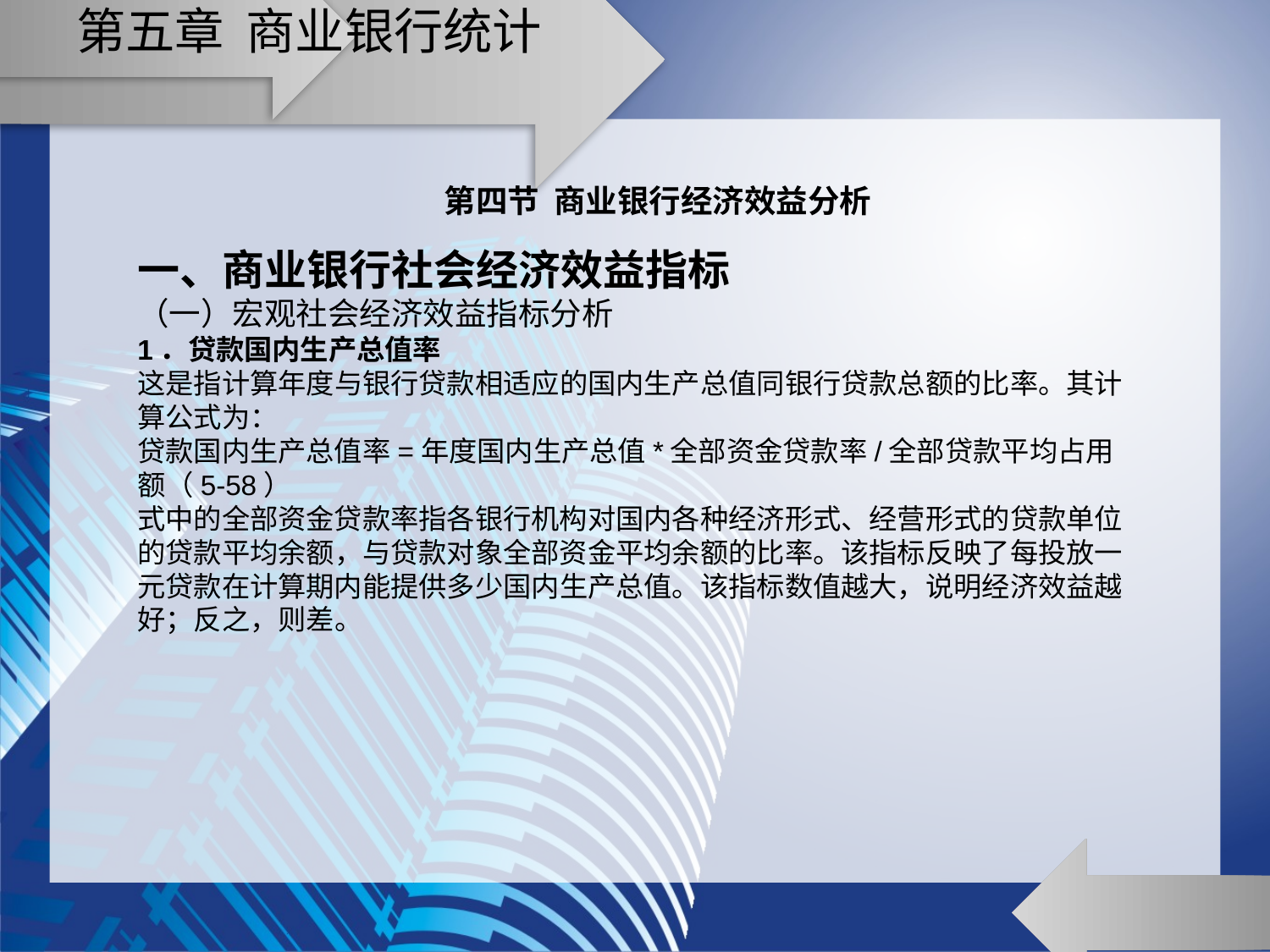

# 第五章  商业银行统计
第四节  商业银行经济效益分析
一、商业银行社会经济效益指标
（一）宏观社会经济效益指标分析
1．贷款国内生产总值率
这是指计算年度与银行贷款相适应的国内生产总值同银行贷款总额的比率。其计算公式为：
贷款国内生产总值率=年度国内生产总值*全部资金贷款率/全部贷款平均占用额（5-58）
式中的全部资金贷款率指各银行机构对国内各种经济形式、经营形式的贷款单位的贷款平均余额，与贷款对象全部资金平均余额的比率。该指标反映了每投放一元贷款在计算期内能提供多少国内生产总值。该指标数值越大，说明经济效益越好；反之，则差。